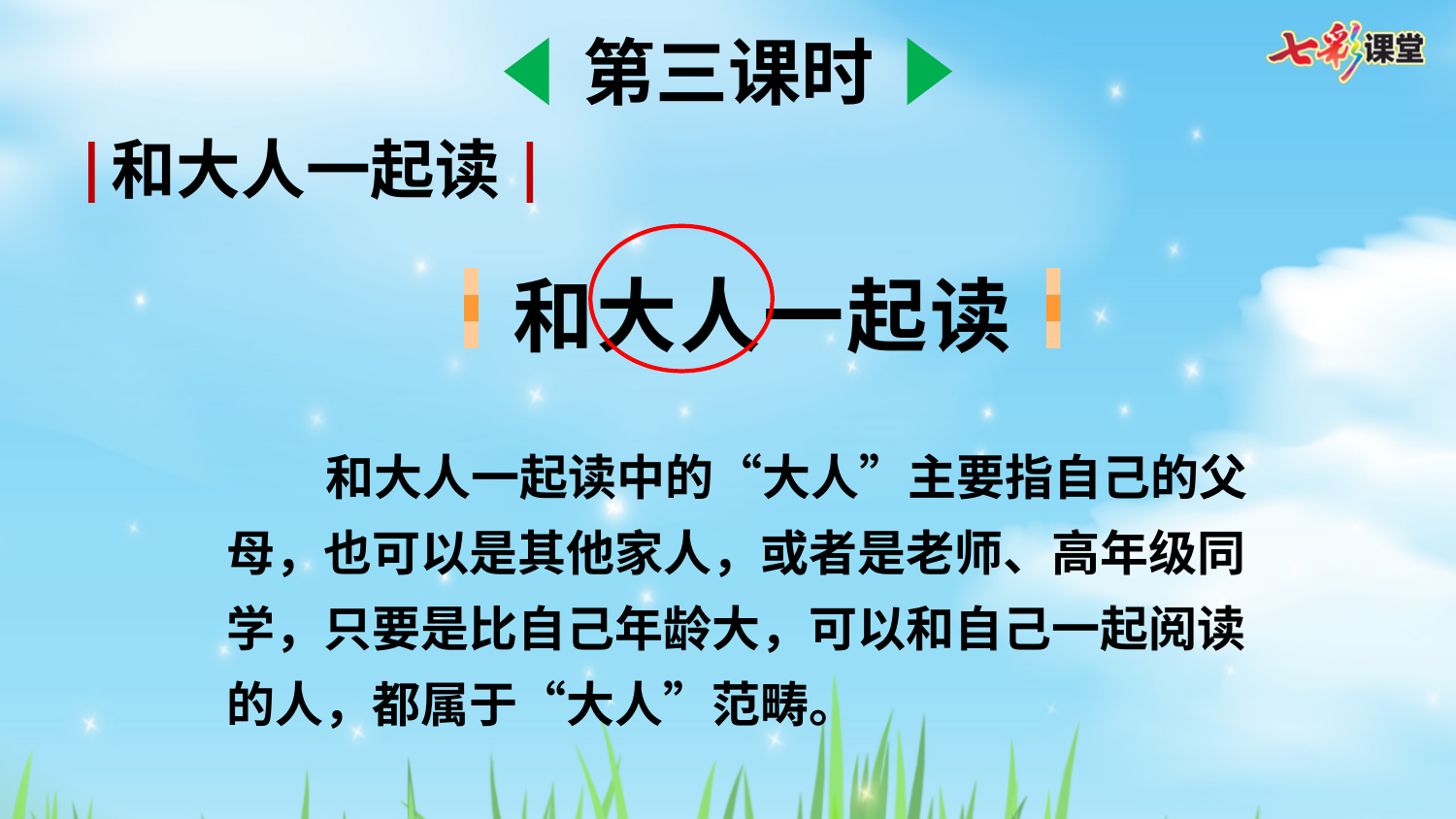

第三课时

和大人一起读

和大人一起读

        和大人一起读中的“大人”主要指自己的父母，也可以是其他家人，或者是老师、高年级同学，只要是比自己年龄大，可以和自己一起阅读的人，都属于“大人”范畴。